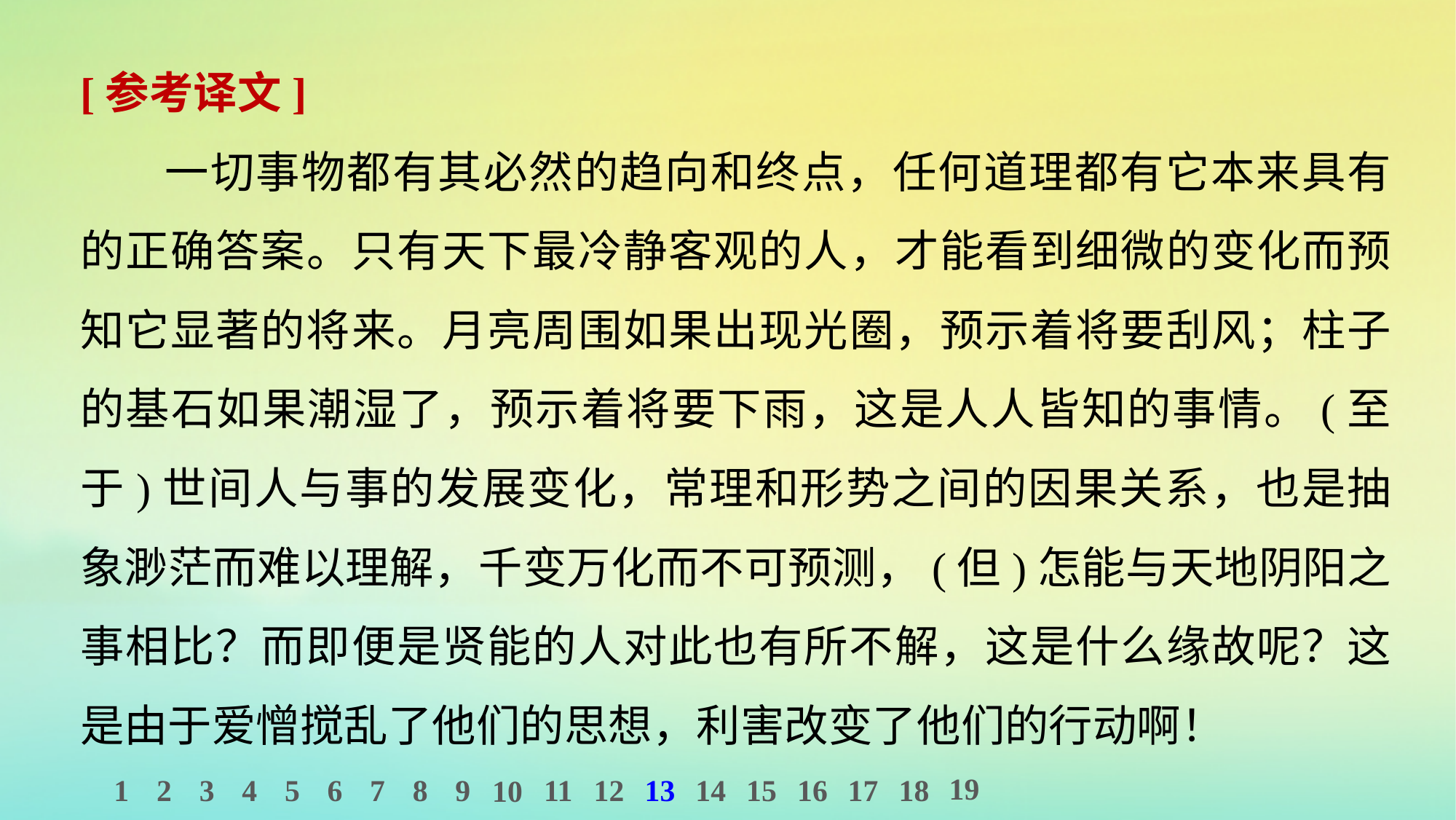

[参考译文]
一切事物都有其必然的趋向和终点，任何道理都有它本来具有的正确答案。只有天下最冷静客观的人，才能看到细微的变化而预知它显著的将来。月亮周围如果出现光圈，预示着将要刮风；柱子的基石如果潮湿了，预示着将要下雨，这是人人皆知的事情。(至于)世间人与事的发展变化，常理和形势之间的因果关系，也是抽象渺茫而难以理解，千变万化而不可预测，(但)怎能与天地阴阳之事相比？而即便是贤能的人对此也有所不解，这是什么缘故呢？这是由于爱憎搅乱了他们的思想，利害改变了他们的行动啊！
19
1
2
3
4
5
6
7
8
9
11
12
13
14
15
16
17
18
10